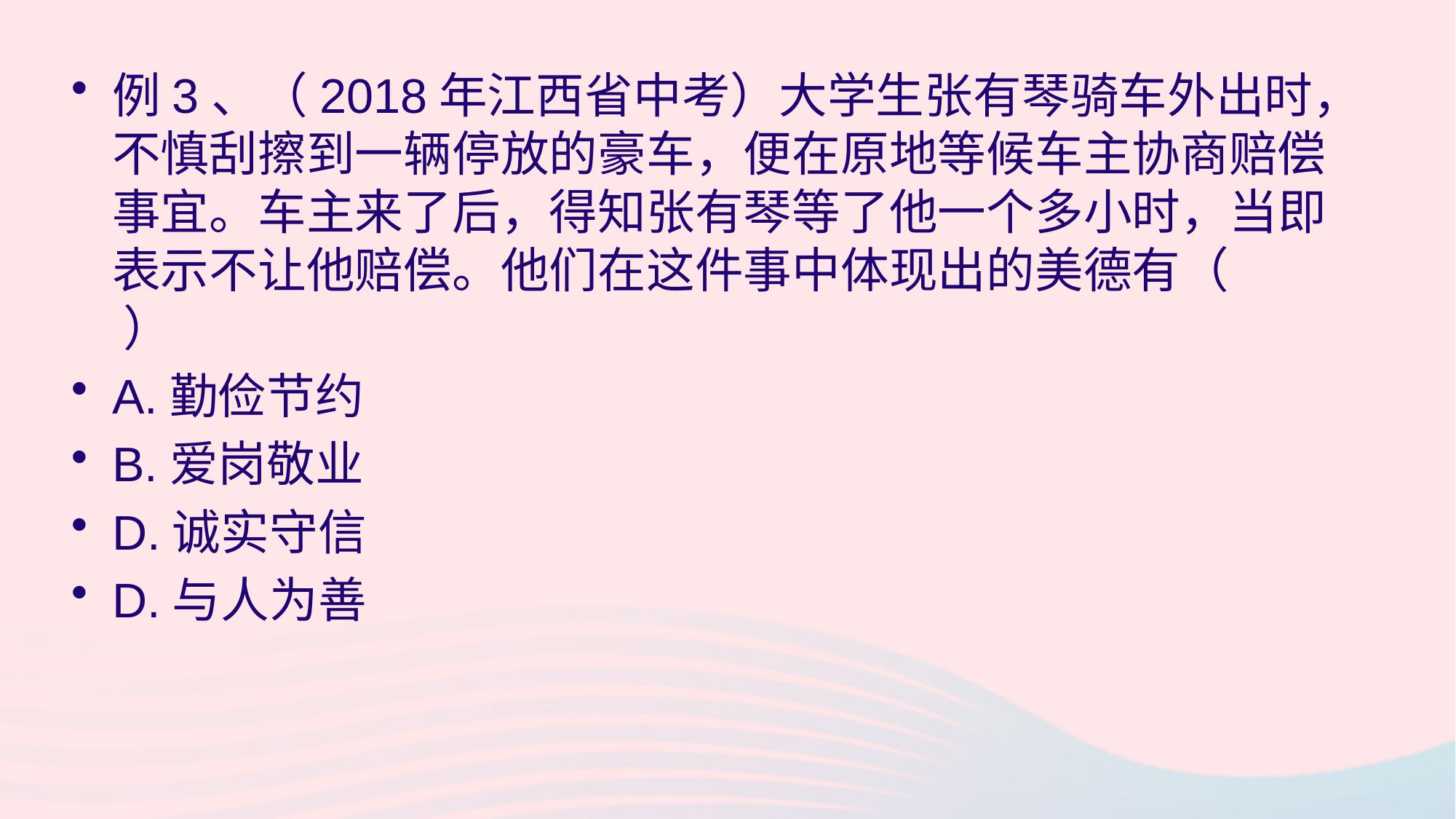

例3、（2018年江西省中考）大学生张有琴骑车外出时，不慎刮擦到一辆停放的豪车，便在原地等候车主协商赔偿事宜。车主来了后，得知张有琴等了他一个多小时，当即表示不让他赔偿。他们在这件事中体现出的美德有（       ）
A.勤俭节约
B.爱岗敬业
D.诚实守信
D.与人为善